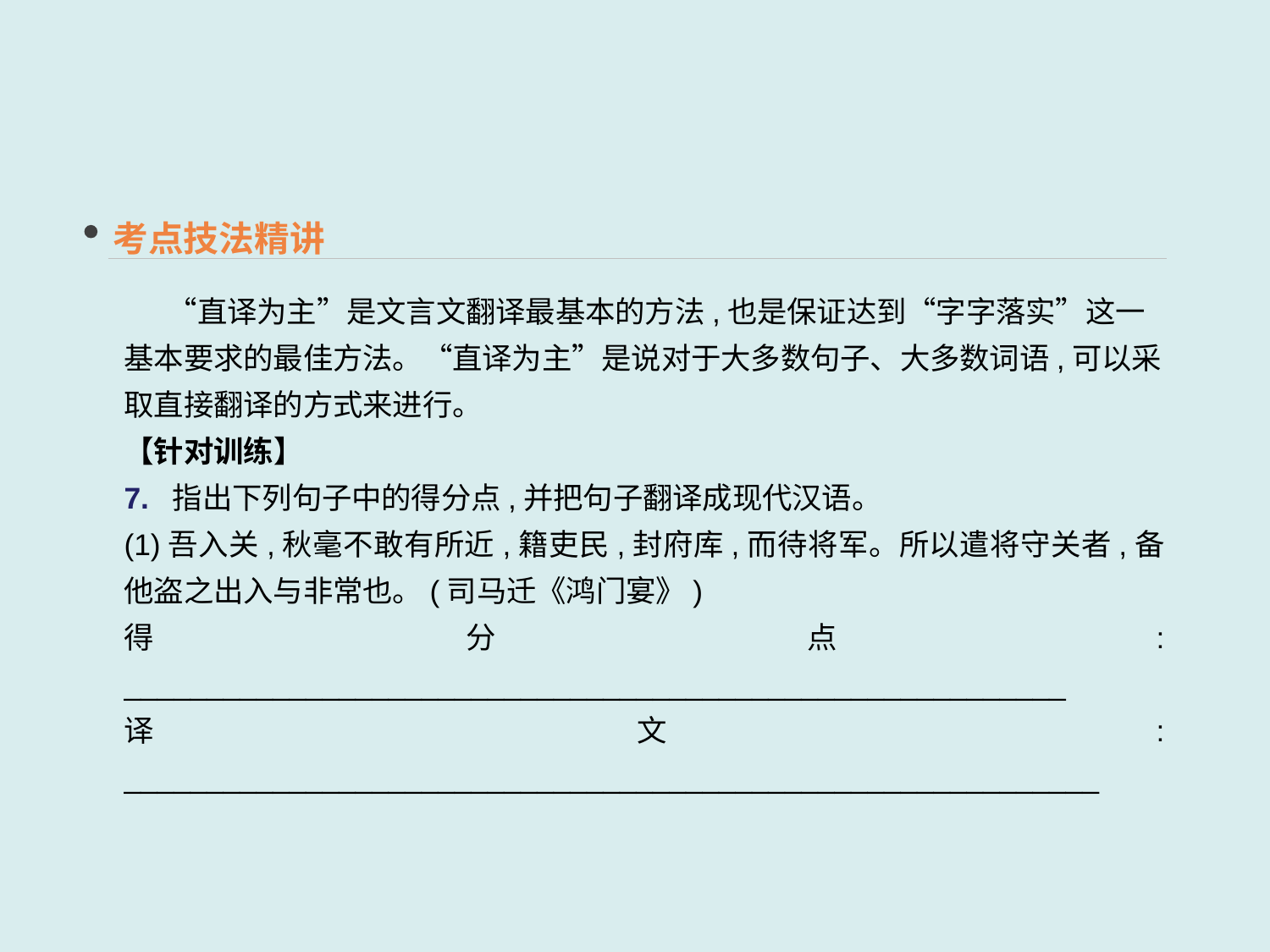

考点技法精讲

　  “直译为主”是文言文翻译最基本的方法,也是保证达到“字字落实”这一基本要求的最佳方法。“直译为主”是说对于大多数句子、大多数词语,可以采取直接翻译的方式来进行。
【针对训练】
7.  指出下列句子中的得分点,并把句子翻译成现代汉语。
(1)吾入关,秋毫不敢有所近,籍吏民,封府库,而待将军。所以遣将守关者,备他盗之出入与非常也。(司马迁《鸿门宴》)
得分点: _________________________________________________________
译文: ___________________________________________________________